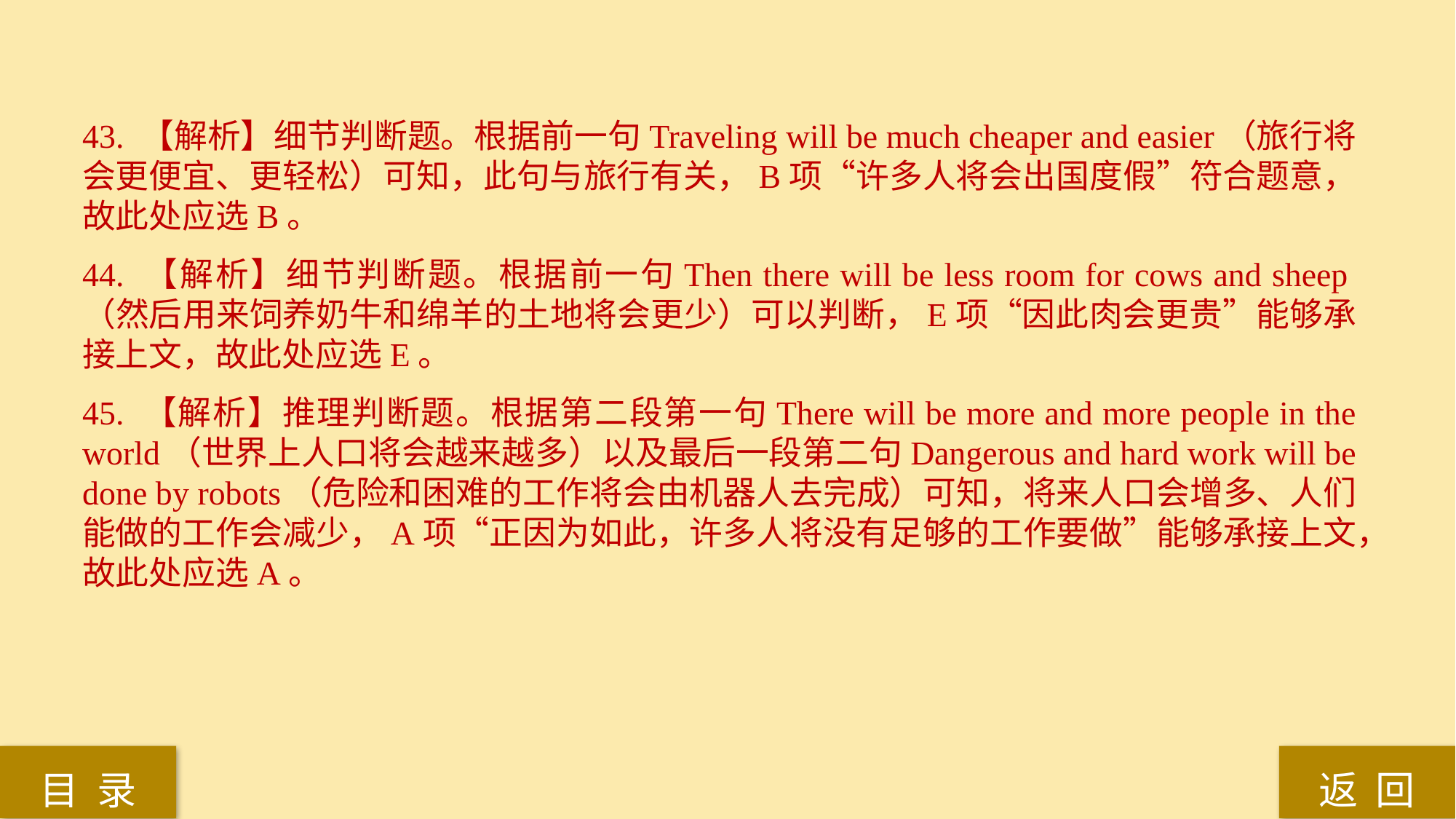

43. 【解析】细节判断题。根据前一句Traveling will be much cheaper and easier（旅行将会更便宜、更轻松）可知，此句与旅行有关，B项“许多人将会出国度假”符合题意，故此处应选B。
44. 【解析】细节判断题。根据前一句Then there will be less room for cows and sheep（然后用来饲养奶牛和绵羊的土地将会更少）可以判断，E项“因此肉会更贵”能够承接上文，故此处应选E。
45. 【解析】推理判断题。根据第二段第一句There will be more and more people in the world（世界上人口将会越来越多）以及最后一段第二句Dangerous and hard work will be done by robots（危险和困难的工作将会由机器人去完成）可知，将来人口会增多、人们能做的工作会减少，A项“正因为如此，许多人将没有足够的工作要做”能够承接上文，故此处应选A。
返  回